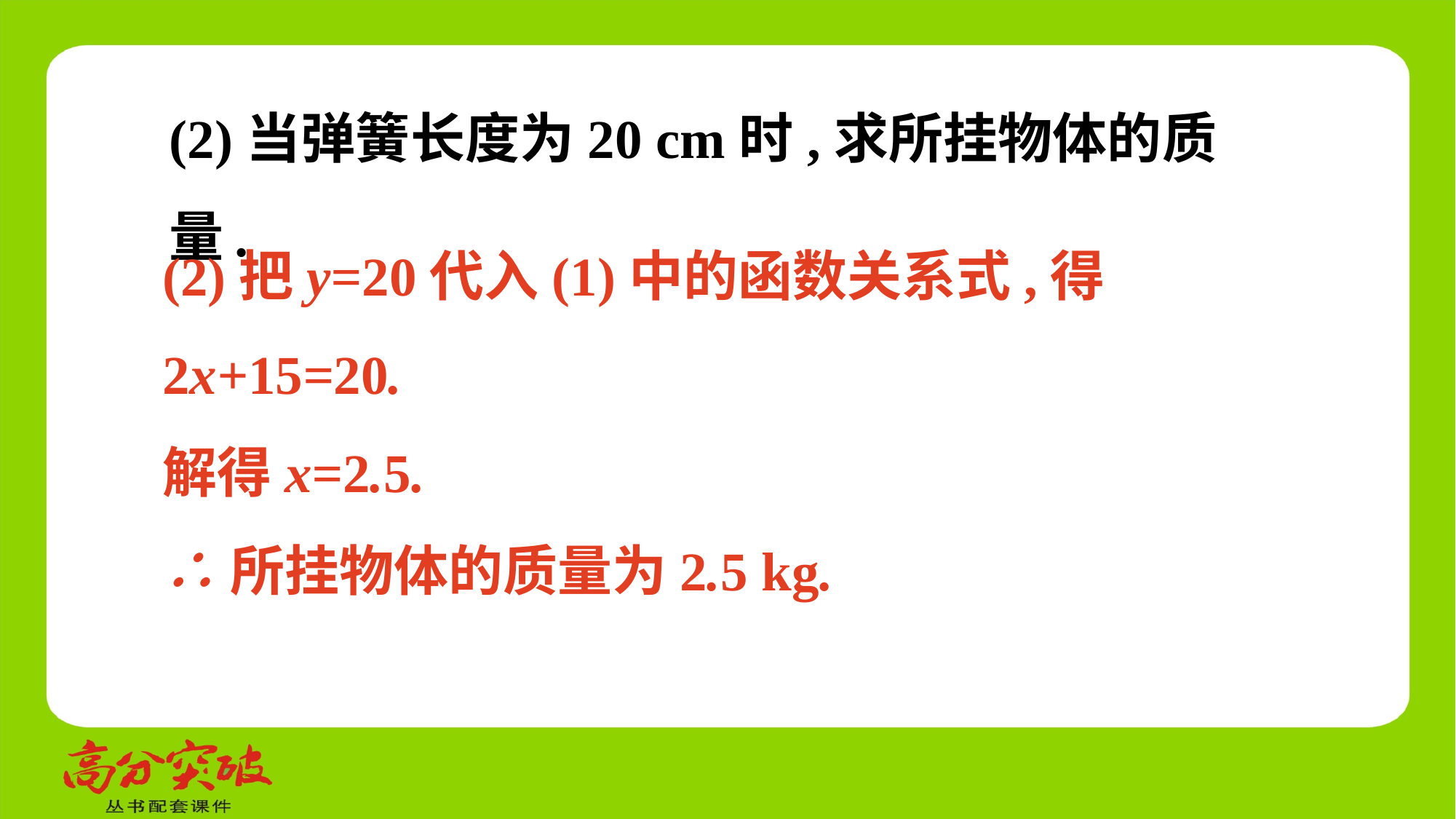

(2)当弹簧长度为20 cm时,求所挂物体的质量.
(2)把y=20代入(1)中的函数关系式,得
2x+15=20.
解得x=2.5.
∴所挂物体的质量为2.5 kg.